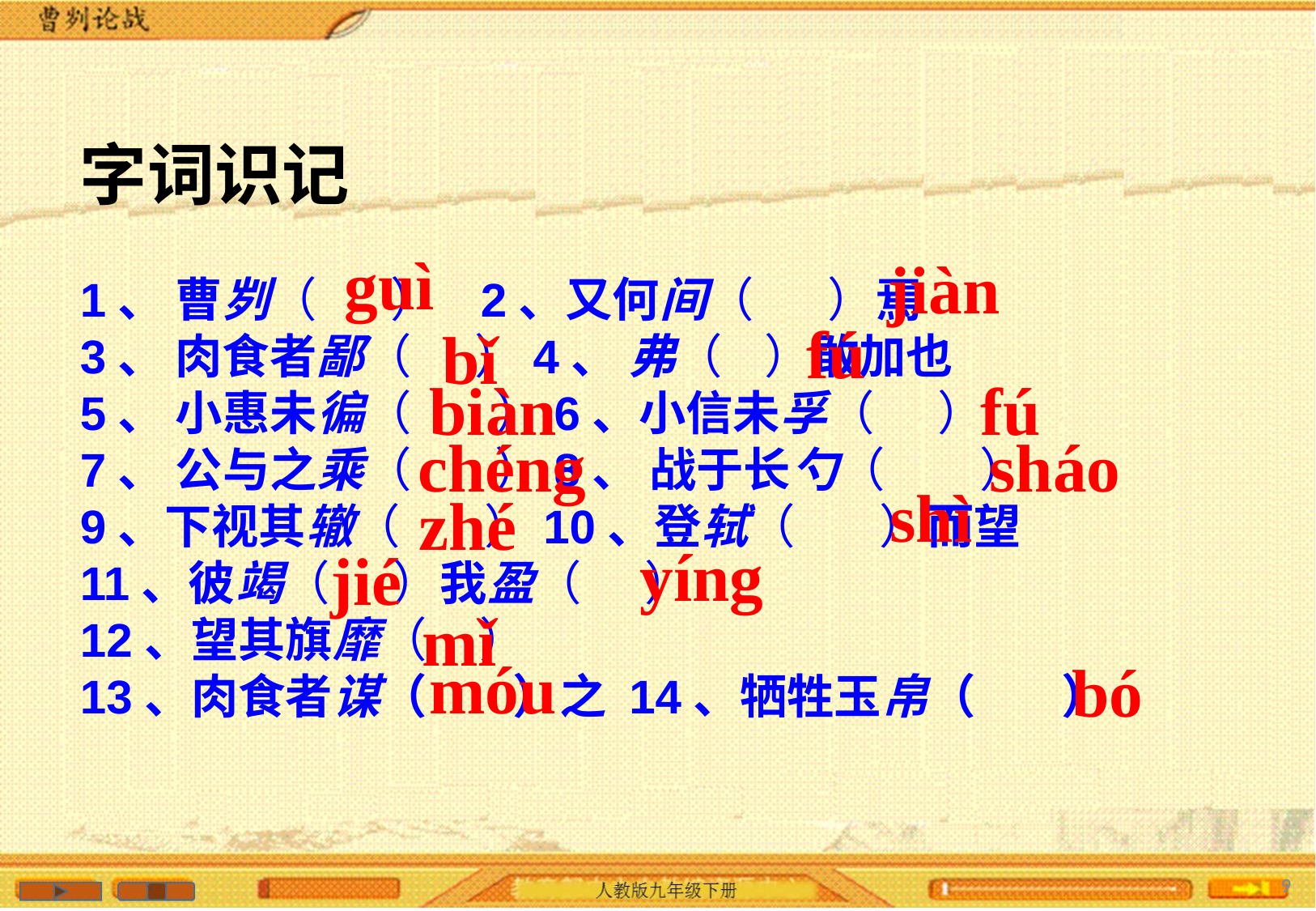

字词识记

1、 曹刿（       ）   2、又何间（       ）焉
3、 肉食者鄙（      ）4、 弗（    ）敢加也
5、 小惠未徧（        ）6、小信未孚（      ）
7、 公与之乘（        ）8、 战于长勺（         ）
9、下视其辙（        ）10、登轼（        ）而望
11、彼竭（      ）我盈（      ）
12、望其旗靡（     ）
13、肉食者谋（        ）之 14、牺牲玉帛（        ）

  guì
jiàn
fú
 bǐ
biàn
fú
chéng
sháo
shì
zhé
yíng
jié
mǐ
móu

bó
9